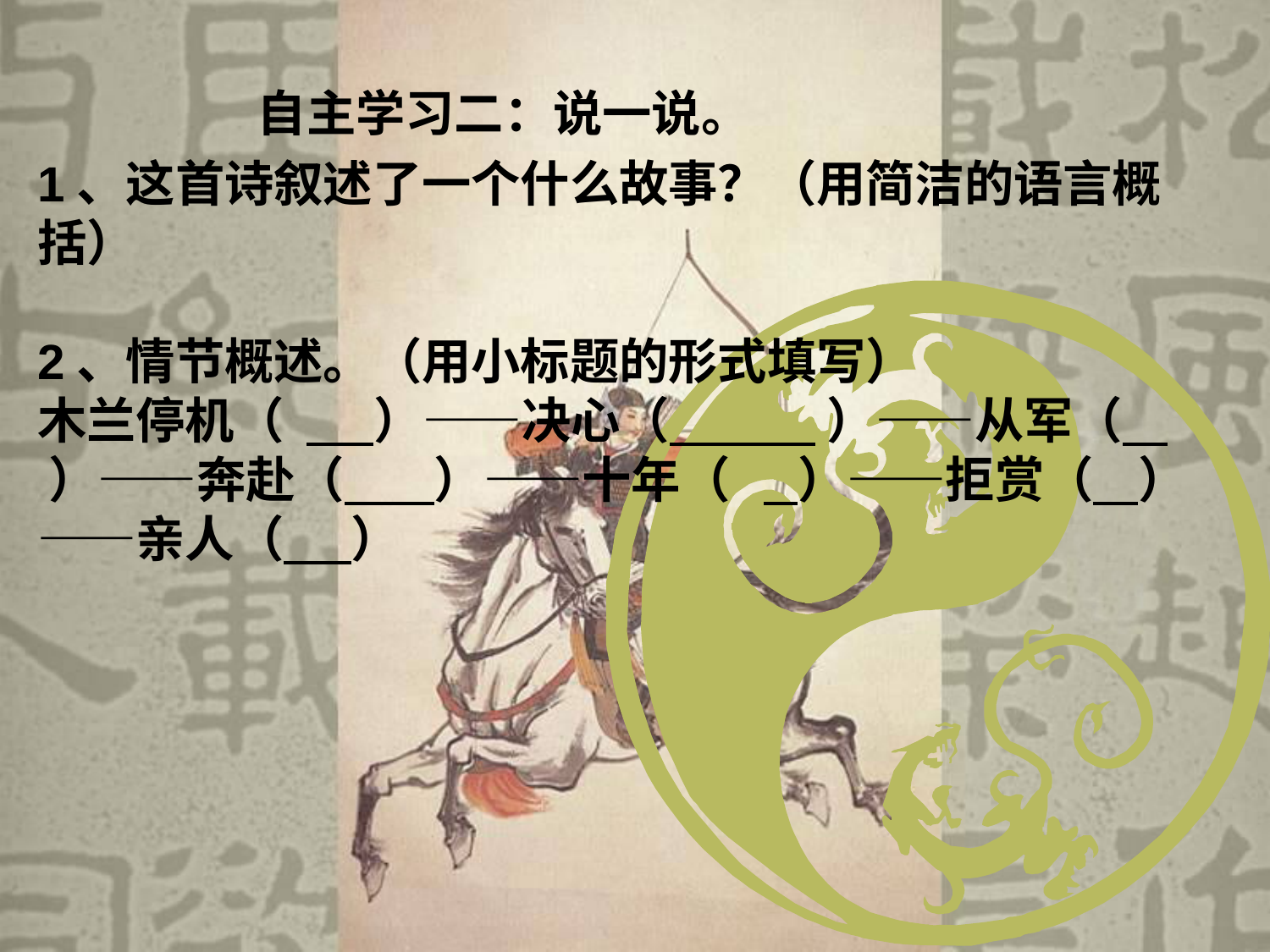

自主学习二：说一说。
1、这首诗叙述了一个什么故事？（用简洁的语言概括）

2、情节概述。（用小标题的形式填写）
木兰停机（        ）——决心（              ）——从军（      ）——奔赴（        ）——十年（      ）——拒赏（    ）——亲人（      ）